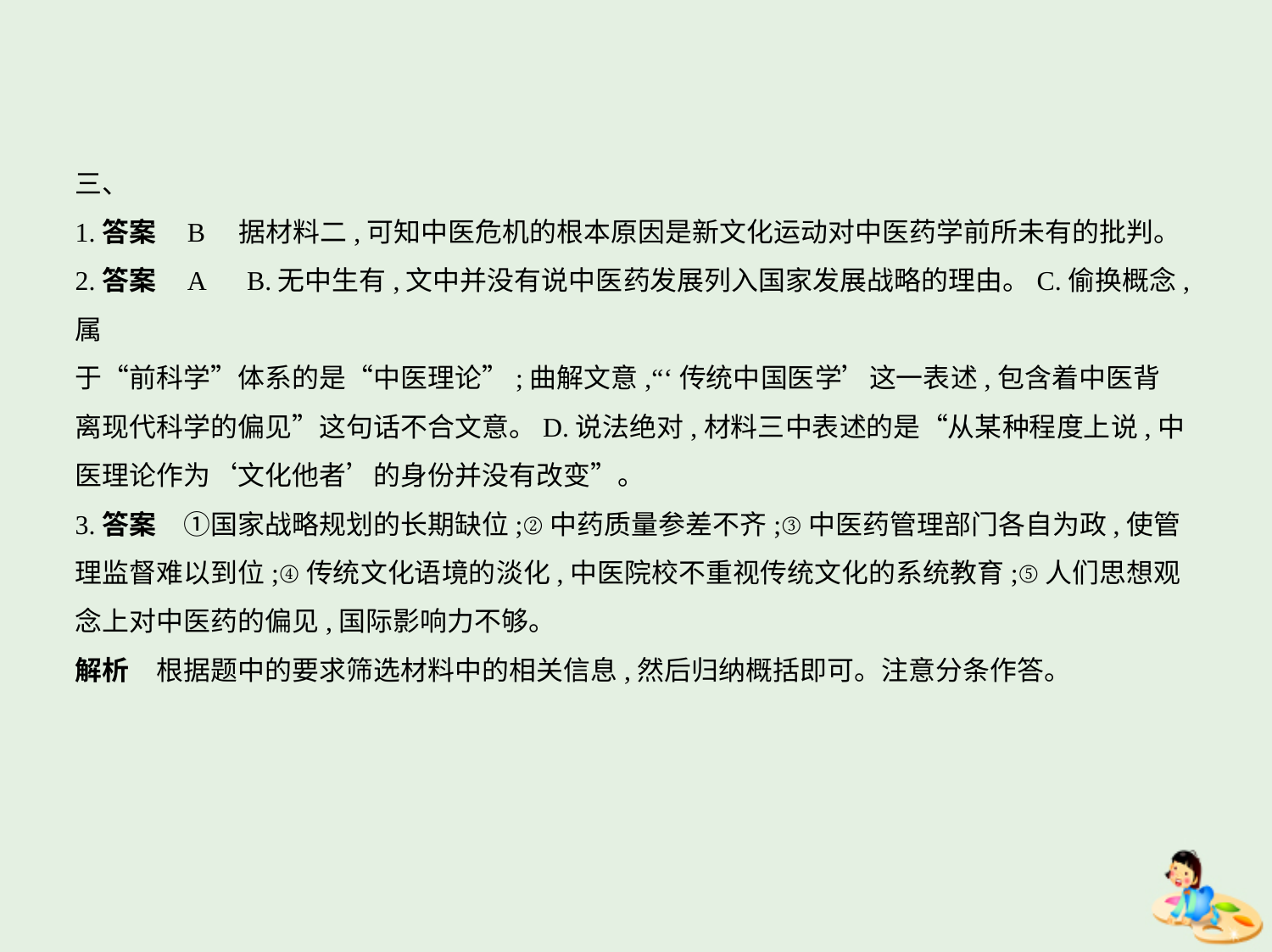

三、
1.答案    B　据材料二,可知中医危机的根本原因是新文化运动对中医药学前所未有的批判。
2.答案    A　B.无中生有,文中并没有说中医药发展列入国家发展战略的理由。C.偷换概念,属
于“前科学”体系的是“中医理论”;曲解文意,“‘传统中国医学’这一表述,包含着中医背
离现代科学的偏见”这句话不合文意。D.说法绝对,材料三中表述的是“从某种程度上说,中
医理论作为‘文化他者’的身份并没有改变”。
3.答案　①国家战略规划的长期缺位;②中药质量参差不齐;③中医药管理部门各自为政,使管
理监督难以到位;④传统文化语境的淡化,中医院校不重视传统文化的系统教育;⑤人们思想观
念上对中医药的偏见,国际影响力不够。
解析　根据题中的要求筛选材料中的相关信息,然后归纳概括即可。注意分条作答。